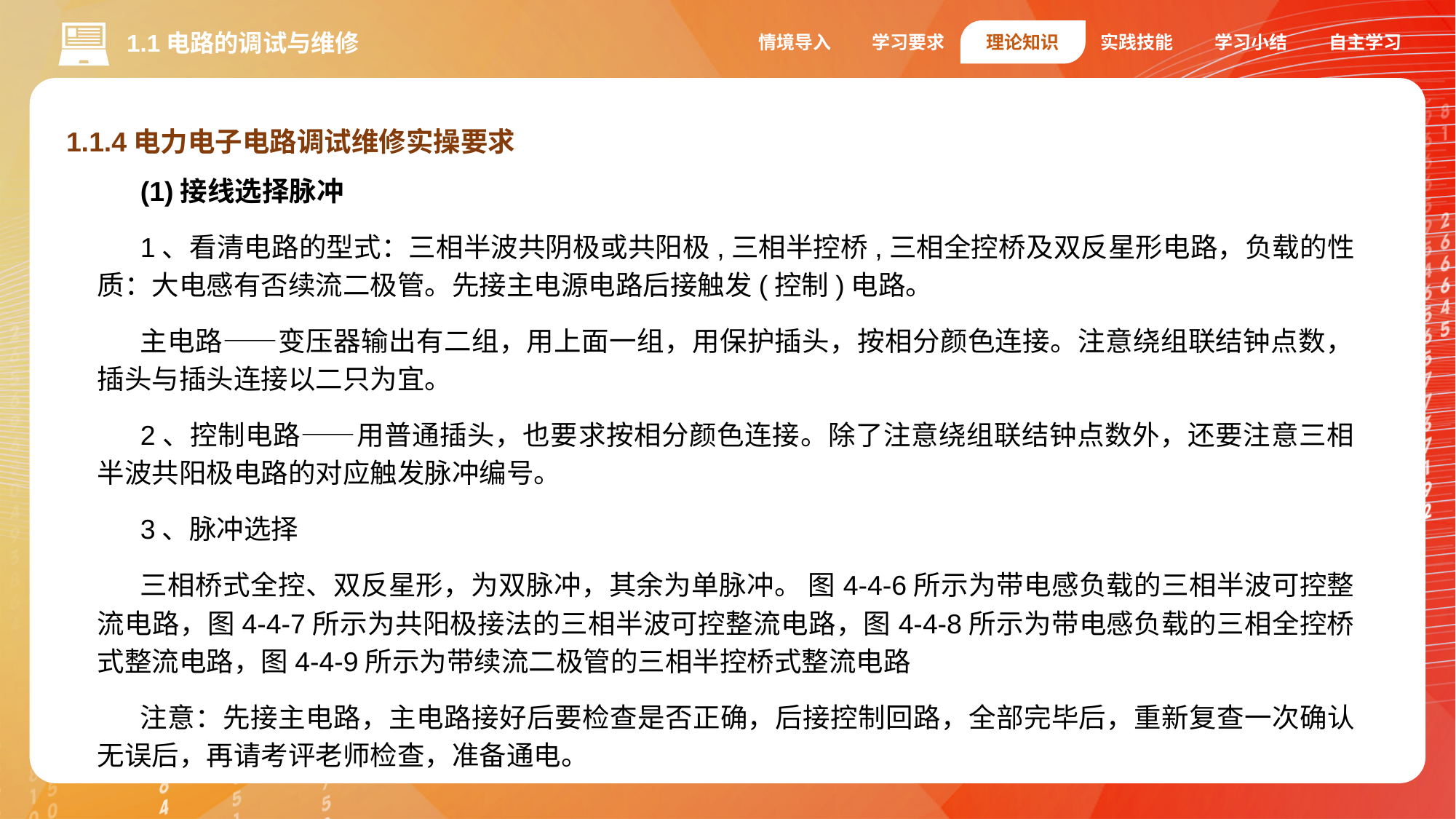

情境导入
学习要求
理论知识
实践技能
学习小结
自主学习
1.1电路的调试与维修

1.1.4电力电子电路调试维修实操要求
(1)接线选择脉冲
1、看清电路的型式：三相半波共阴极或共阳极,三相半控桥,三相全控桥及双反星形电路，负载的性质：大电感有否续流二极管。先接主电源电路后接触发(控制)电路。
主电路——变压器输出有二组，用上面一组，用保护插头，按相分颜色连接。注意绕组联结钟点数，插头与插头连接以二只为宜。
2、控制电路——用普通插头，也要求按相分颜色连接。除了注意绕组联结钟点数外，还要注意三相半波共阳极电路的对应触发脉冲编号。
3、脉冲选择
三相桥式全控、双反星形，为双脉冲，其余为单脉冲。 图4-4-6所示为带电感负载的三相半波可控整流电路，图4-4-7所示为共阳极接法的三相半波可控整流电路，图4-4-8所示为带电感负载的三相全控桥式整流电路，图4-4-9所示为带续流二极管的三相半控桥式整流电路
注意：先接主电路，主电路接好后要检查是否正确，后接控制回路，全部完毕后，重新复查一次确认无误后，再请考评老师检查，准备通电。